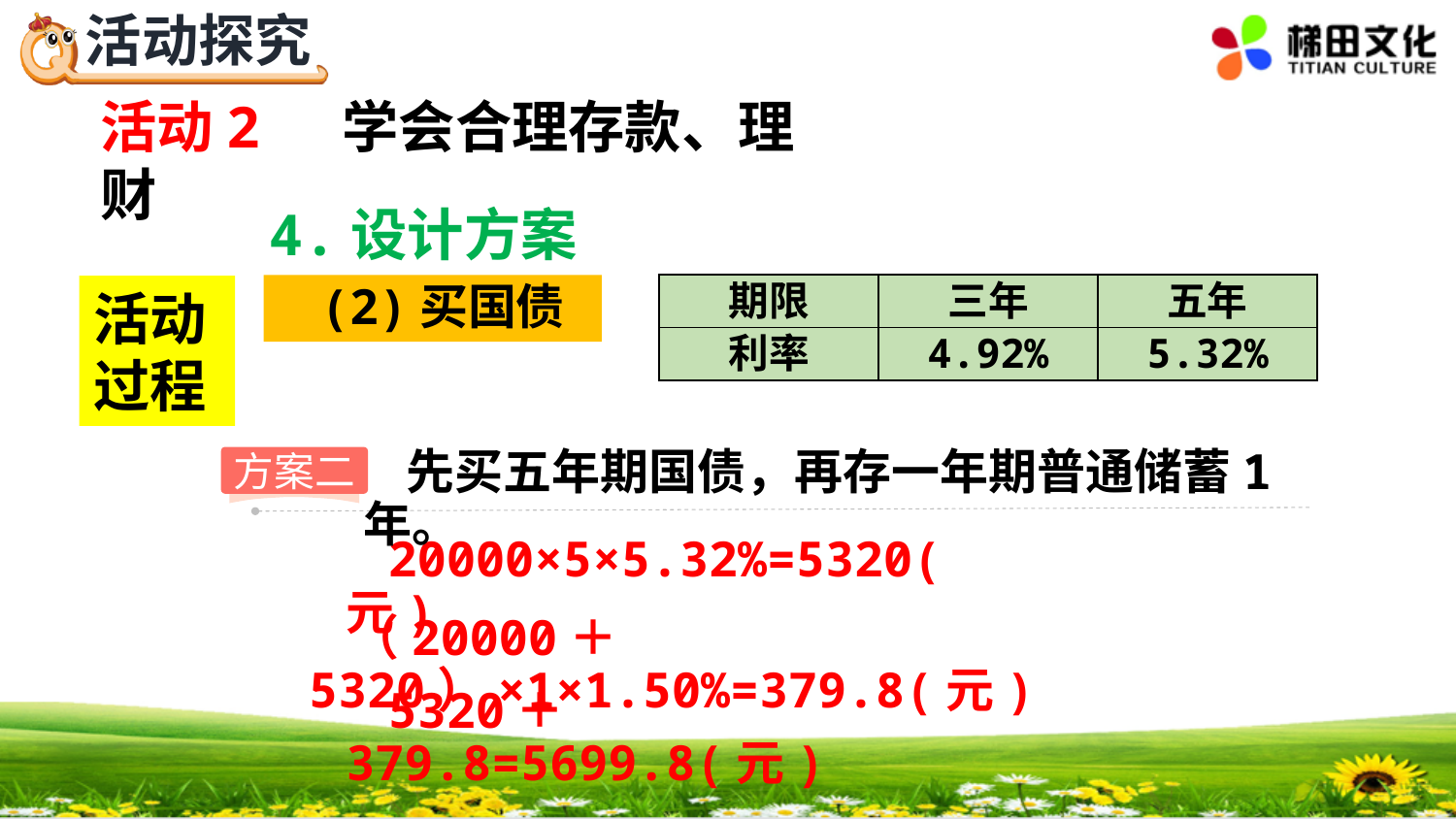

活动2  学会合理存款、理财
4.设计方案
活动过程
(2)买国债
| 期限 | 三年 | 五年 |
| --- | --- | --- |
| 利率 | 4.92% | 5.32% |
先买五年期国债，再存一年期普通储蓄1年。
方案二

20000×5×5.32%=5320(元)
（20000＋5320）×1×1.50%=379.8(元)
5320＋379.8=5699.8(元)